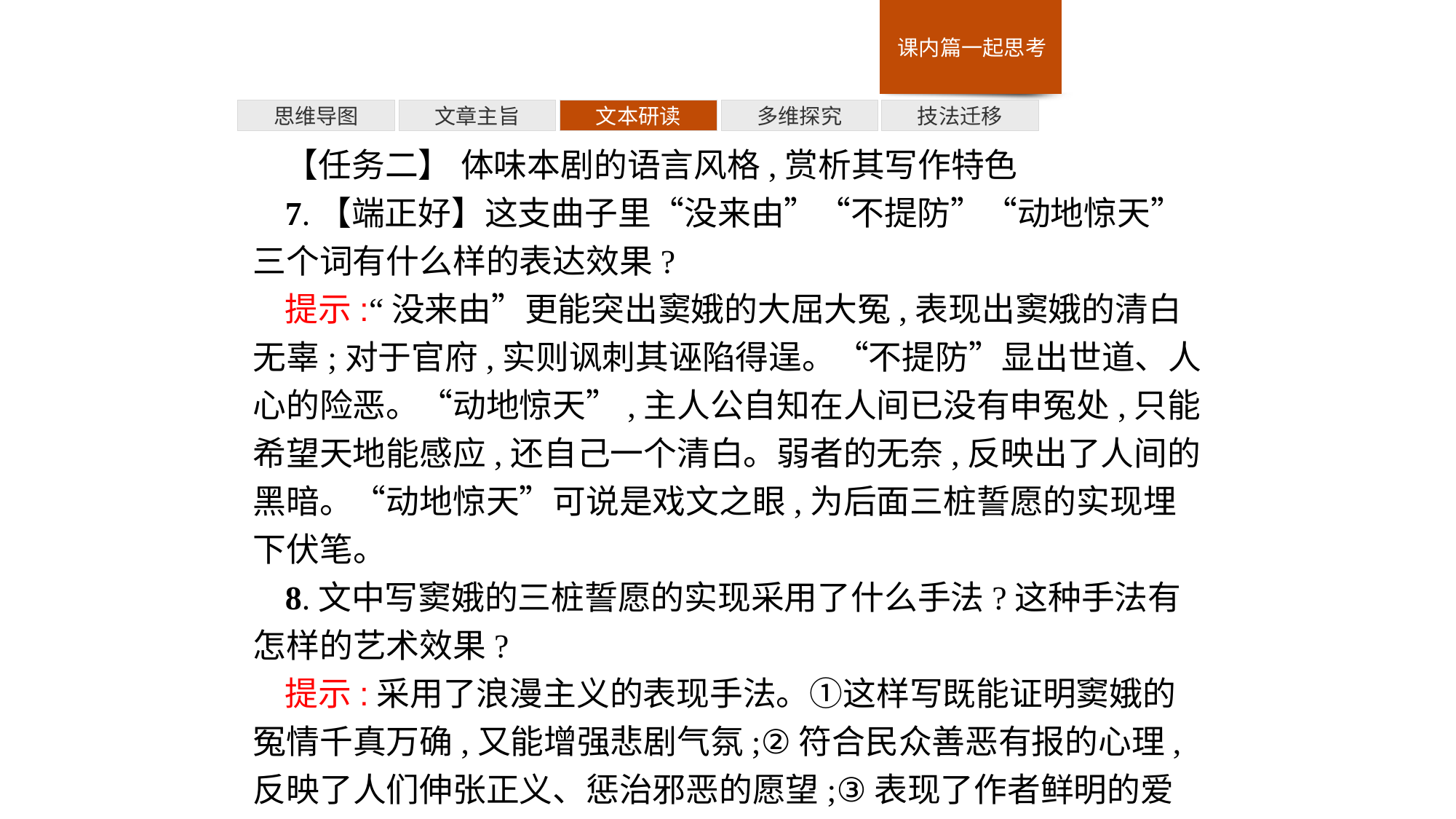

多维探究
思维导图
文章主旨
文本研读
技法迁移
【任务二】 体味本剧的语言风格,赏析其写作特色
7.【端正好】这支曲子里“没来由”“不提防”“动地惊天”三个词有什么样的表达效果?
提示:“没来由”更能突出窦娥的大屈大冤,表现出窦娥的清白无辜;对于官府,实则讽刺其诬陷得逞。“不提防”显出世道、人心的险恶。“动地惊天”,主人公自知在人间已没有申冤处,只能希望天地能感应,还自己一个清白。弱者的无奈,反映出了人间的黑暗。“动地惊天”可说是戏文之眼,为后面三桩誓愿的实现埋下伏笔。
8.文中写窦娥的三桩誓愿的实现采用了什么手法?这种手法有怎样的艺术效果?
提示:采用了浪漫主义的表现手法。①这样写既能证明窦娥的冤情千真万确,又能增强悲剧气氛;②符合民众善恶有报的心理,反映了人们伸张正义、惩治邪恶的愿望;③表现了作者鲜明的爱憎之情。